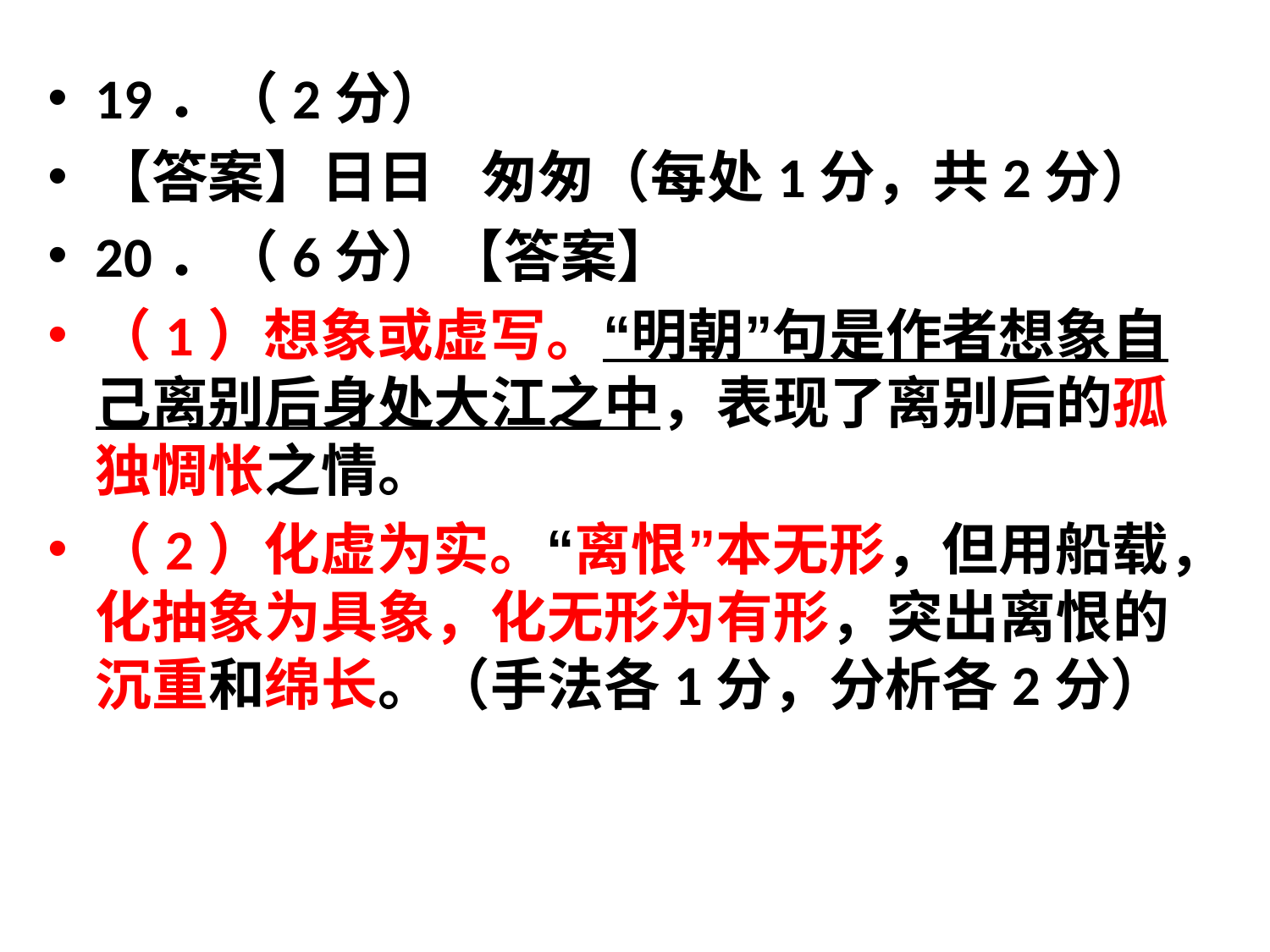

19．（2分）
【答案】日日   匆匆（每处1分，共2分）
20．（6分）【答案】
（1）想象或虚写。“明朝”句是作者想象自己离别后身处大江之中，表现了离别后的孤独惆怅之情。
（2）化虚为实。“离恨”本无形，但用船载，化抽象为具象，化无形为有形，突出离恨的沉重和绵长。（手法各1分，分析各2分）